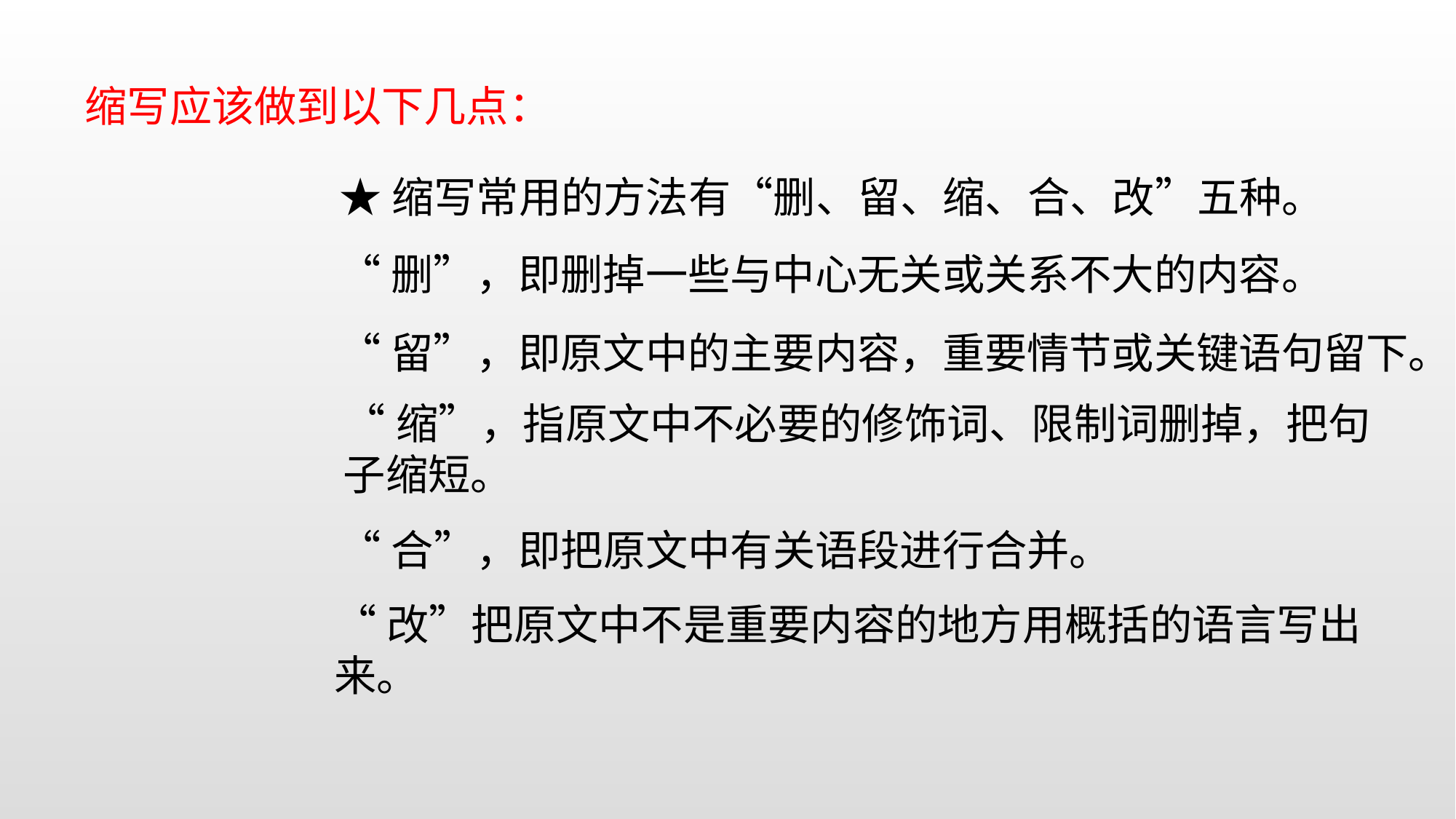

缩写应该做到以下几点：
★缩写常用的方法有“删、留、缩、合、改”五种。
“删”，即删掉一些与中心无关或关系不大的内容。
“留”，即原文中的主要内容，重要情节或关键语句留下。
“缩”，指原文中不必要的修饰词、限制词删掉，把句  子缩短。
“合”，即把原文中有关语段进行合并。
“改”把原文中不是重要内容的地方用概括的语言写出来。